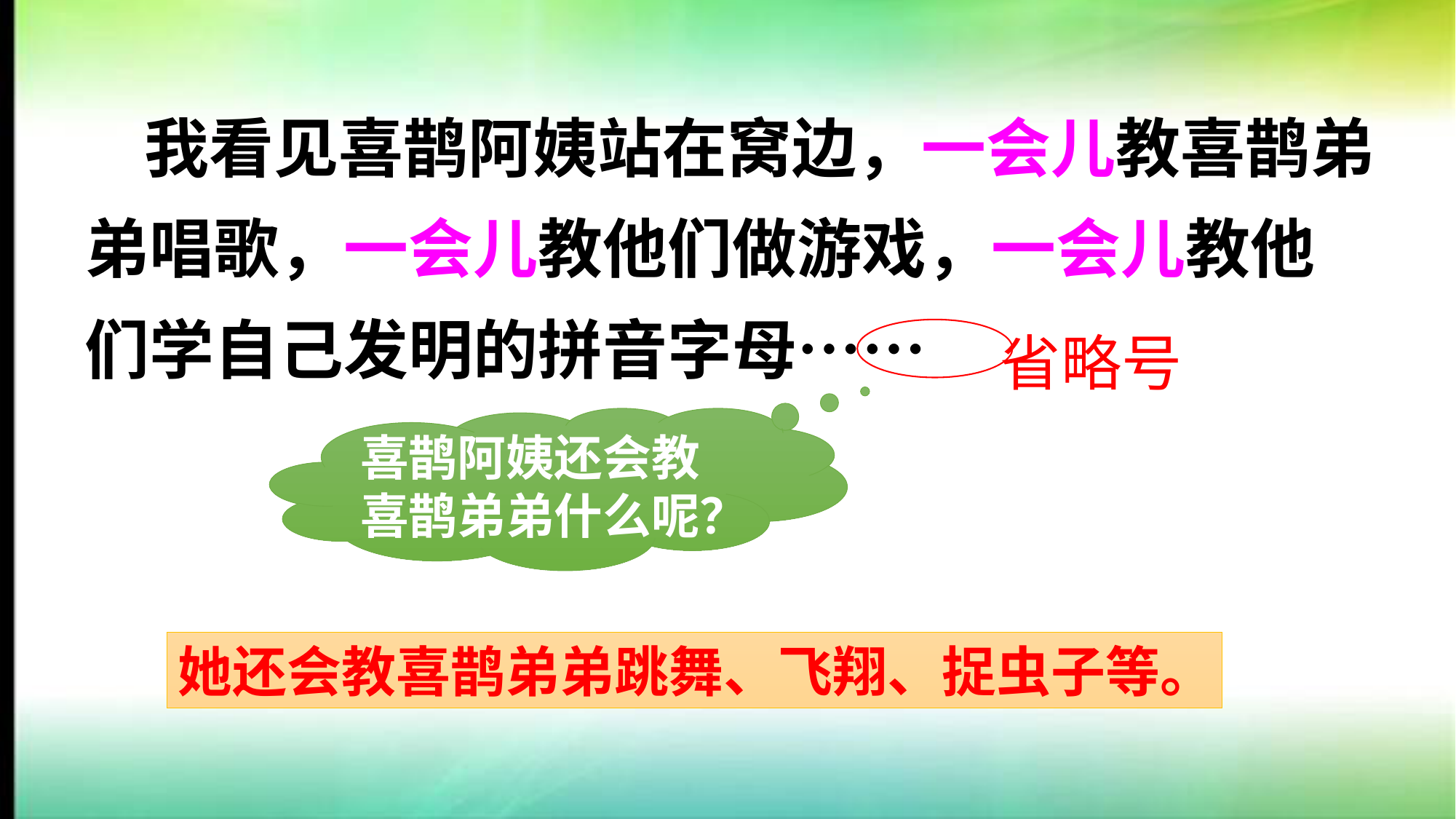

我看见喜鹊阿姨站在窝边，一会儿教喜鹊弟弟唱歌，一会儿教他们做游戏，一会儿教他们学自己发明的拼音字母……

省略号
喜鹊阿姨还会教喜鹊弟弟什么呢？
她还会教喜鹊弟弟跳舞、飞翔、捉虫子等。